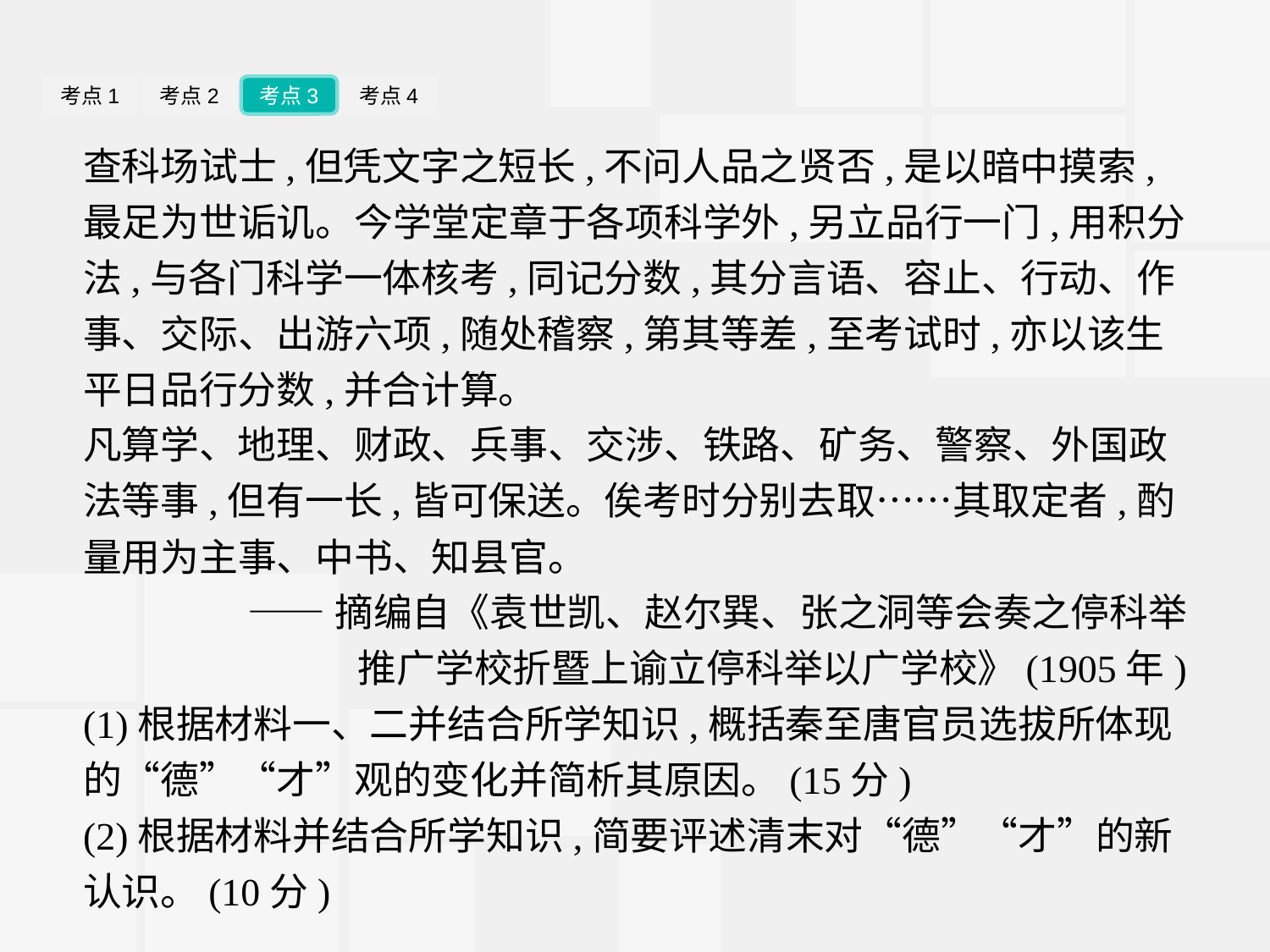

考点1
考点2
考点3
考点4
查科场试士,但凭文字之短长,不问人品之贤否,是以暗中摸索,最足为世诟讥。今学堂定章于各项科学外,另立品行一门,用积分法,与各门科学一体核考,同记分数,其分言语、容止、行动、作事、交际、出游六项,随处稽察,第其等差,至考试时,亦以该生平日品行分数,并合计算。
凡算学、地理、财政、兵事、交涉、铁路、矿务、警察、外国政法等事,但有一长,皆可保送。俟考时分别去取……其取定者,酌量用为主事、中书、知县官。
——摘编自《袁世凯、赵尔巽、张之洞等会奏之停科举
推广学校折暨上谕立停科举以广学校》(1905年)
(1)根据材料一、二并结合所学知识,概括秦至唐官员选拔所体现的“德”“才”观的变化并简析其原因。(15分)
(2)根据材料并结合所学知识,简要评述清末对“德”“才”的新认识。(10分)